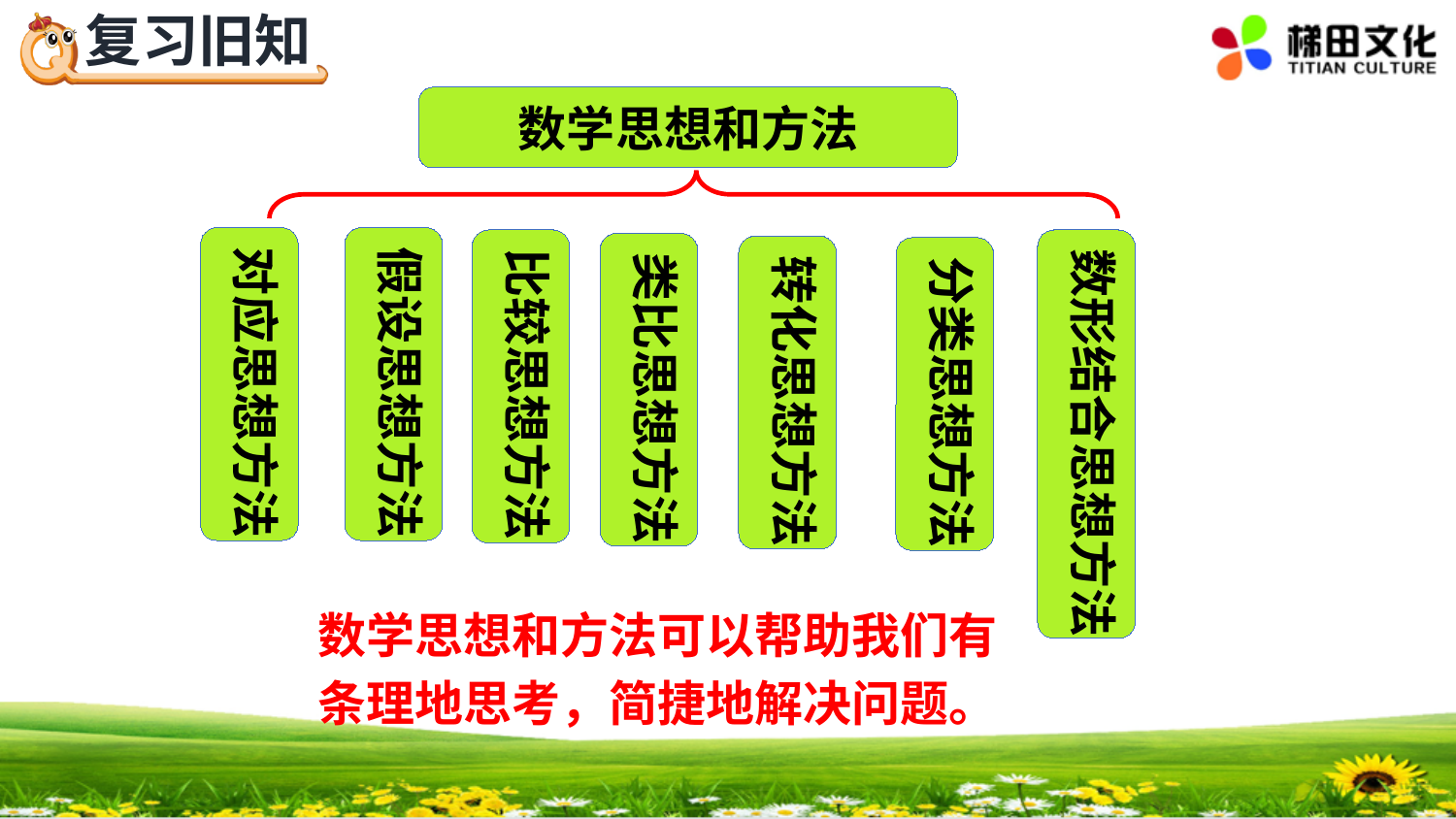

数学思想和方法
假设思想方法
对应思想方法
比较思想方法
数形结合思想方法
类比思想方法
转化思想方法
分类思想方法
数学思想和方法可以帮助我们有条理地思考，简捷地解决问题。